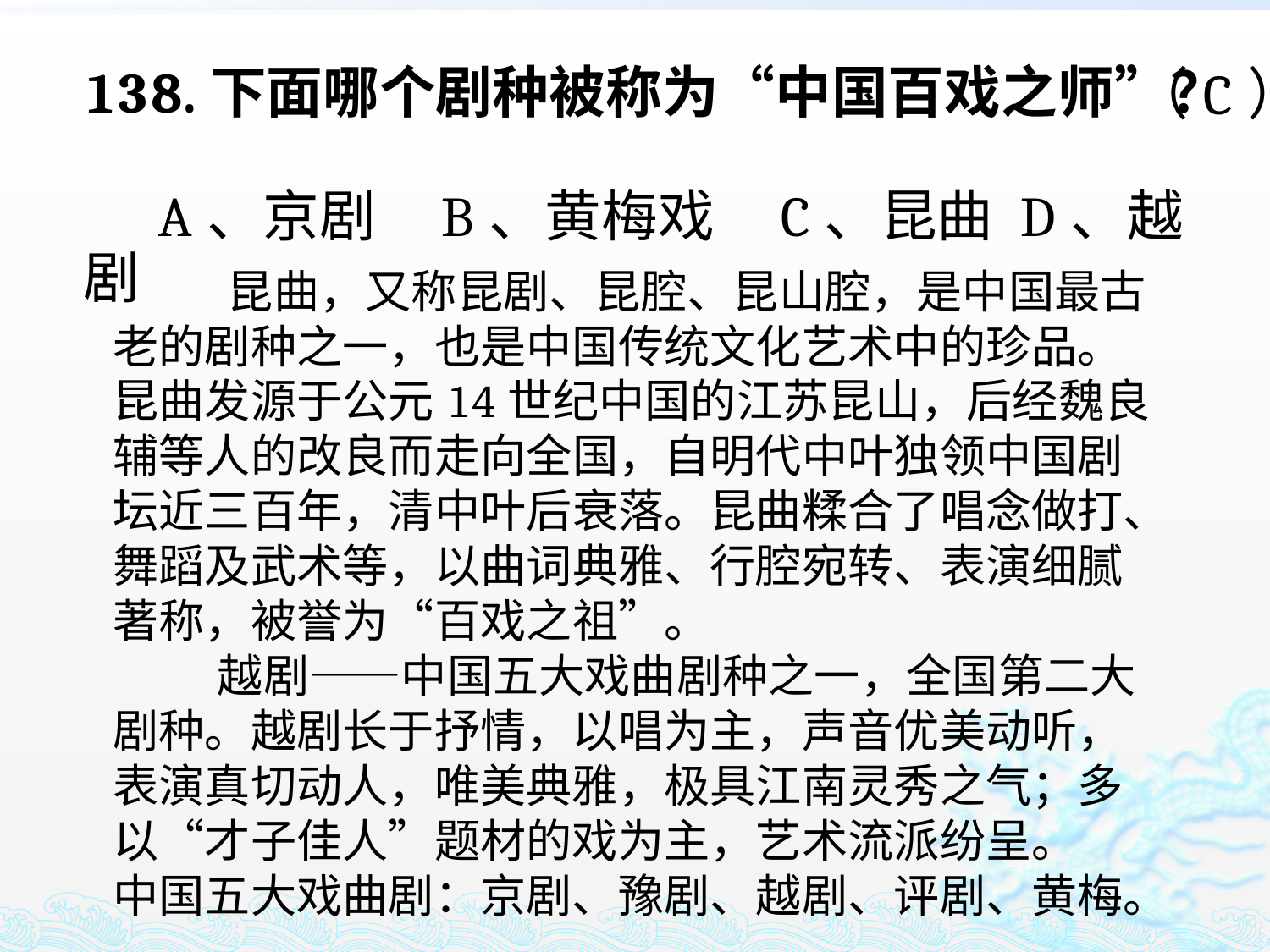

（C）
138.下面哪个剧种被称为“中国百戏之师”？

      A、京剧    B、黄梅戏    C、昆曲 D、越剧
          昆曲，又称昆剧、昆腔、昆山腔，是中国最古老的剧种之一，也是中国传统文化艺术中的珍品。昆曲发源于公元14世纪中国的江苏昆山，后经魏良辅等人的改良而走向全国，自明代中叶独领中国剧坛近三百年，清中叶后衰落。昆曲糅合了唱念做打、舞蹈及武术等，以曲词典雅、行腔宛转、表演细腻著称，被誉为“百戏之祖”。
         越剧——中国五大戏曲剧种之一，全国第二大剧种。越剧长于抒情，以唱为主，声音优美动听，表演真切动人，唯美典雅，极具江南灵秀之气；多以“才子佳人”题材的戏为主，艺术流派纷呈。
中国五大戏曲剧：京剧、豫剧、越剧、评剧、黄梅。